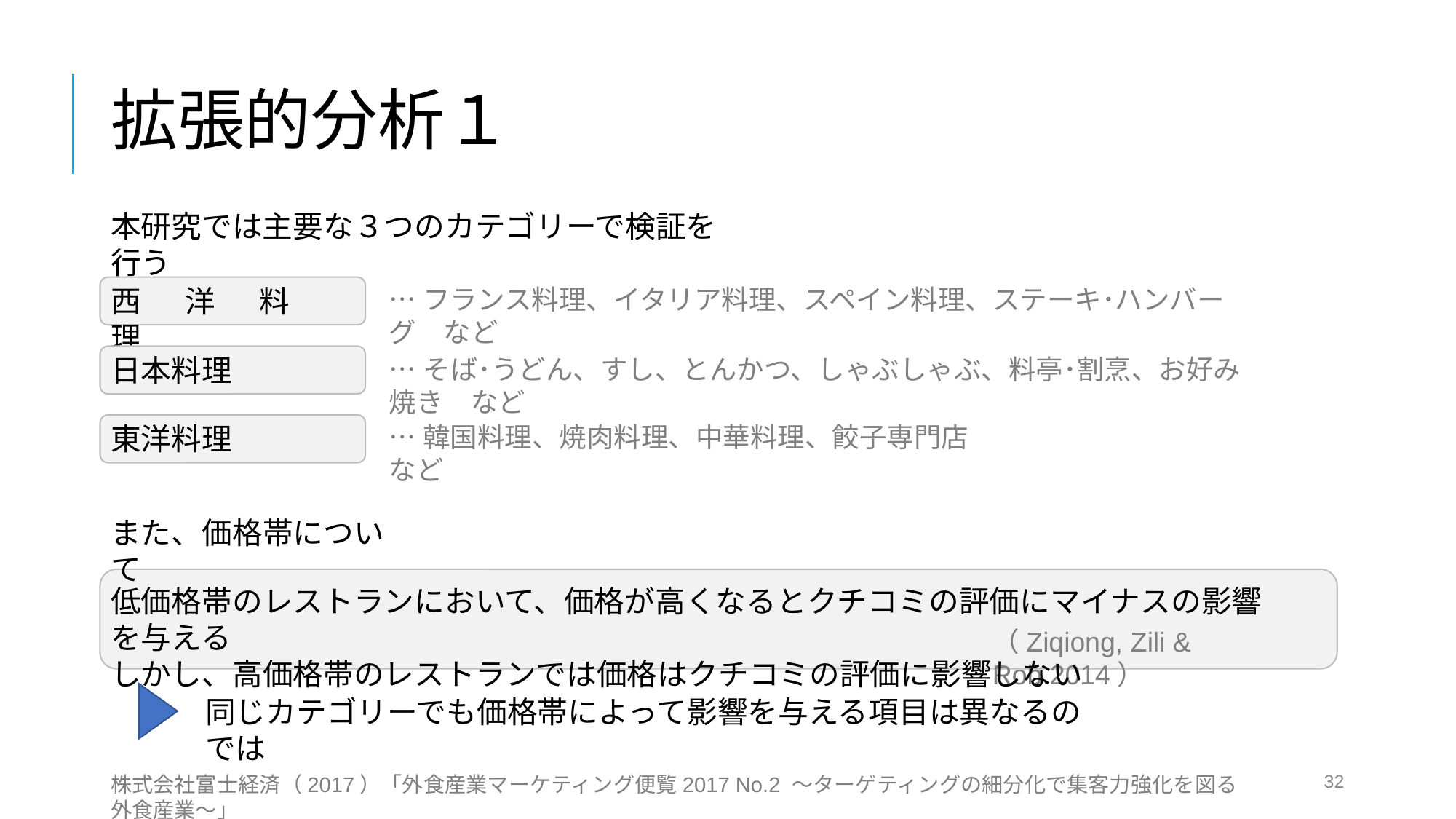

# 拡張的分析１
本研究では主要な３つのカテゴリーで検証を行う

西　  洋 　 料　 理

日本料理

東洋料理
…フランス料理、イタリア料理、スペイン料理、ステーキ･ハンバーグ　など
…そば･うどん、すし、とんかつ、しゃぶしゃぶ、料亭･割烹、お好み焼き　など
…韓国料理、焼肉料理、中華料理、餃子専門店　など
また、価格帯について

低価格帯のレストランにおいて、価格が高くなるとクチコミの評価にマイナスの影響を与える
しかし、高価格帯のレストランでは価格はクチコミの評価に影響しない
（Ziqiong, Zili & Rob.2014）
同じカテゴリーでも価格帯によって影響を与える項目は異なるのでは

32
株式会社富士経済（2017）「外食産業マーケティング便覧2017 No.2 ～ターゲティングの細分化で集客力強化を図る外食産業～」